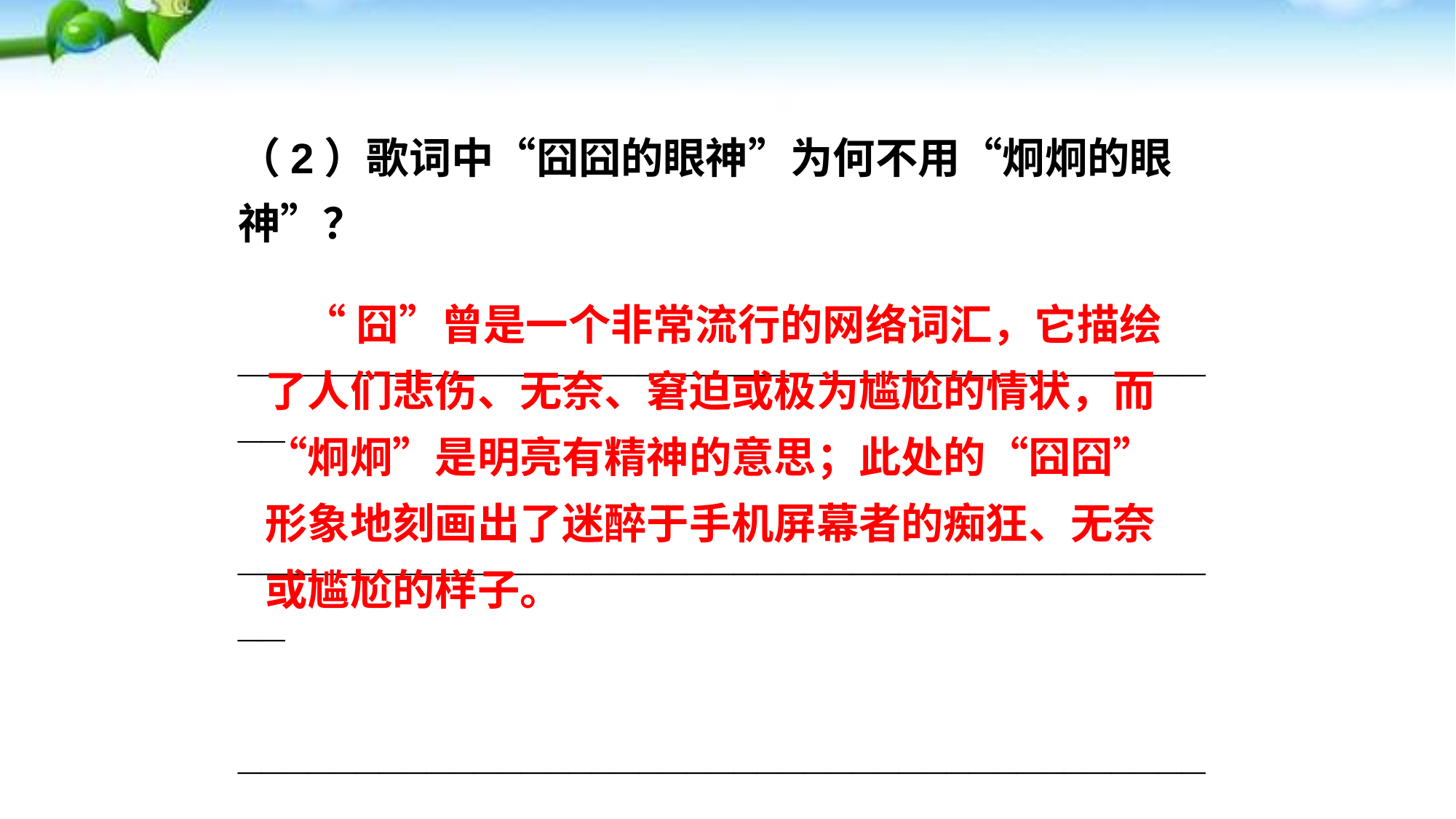

（2）歌词中“囧囧的眼神”为何不用“炯炯的眼神”？
 ___________________________________________
 ___________________________________________
 ___________________________________________
 ___________________________________________ ____________________________________________
    “囧”曾是一个非常流行的网络词汇，它描绘了人们悲伤、无奈、窘迫或极为尴尬的情状，而“炯炯”是明亮有精神的意思；此处的“囧囧”形象地刻画出了迷醉于手机屏幕者的痴狂、无奈或尴尬的样子。